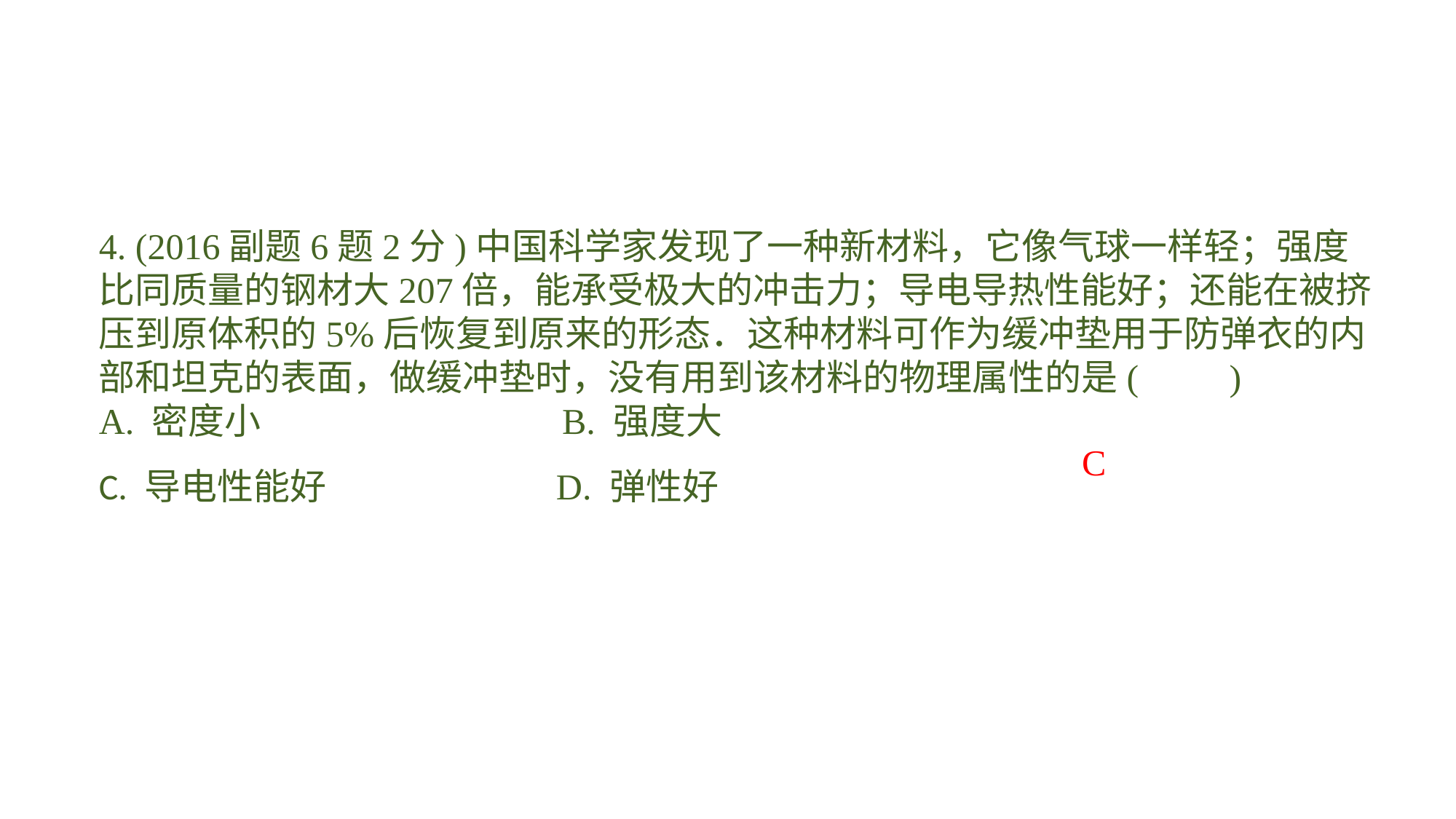

4. (2016副题6题2分)中国科学家发现了一种新材料，它像气球一样轻；强度比同质量的钢材大207倍，能承受极大的冲击力；导电导热性能好；还能在被挤压到原体积的5%后恢复到原来的形态．这种材料可作为缓冲垫用于防弹衣的内部和坦克的表面，做缓冲垫时，没有用到该材料的物理属性的是(　　)A. 密度小　　　　　　         B. 强度大C. 导电性能好                           D. 弹性好
C